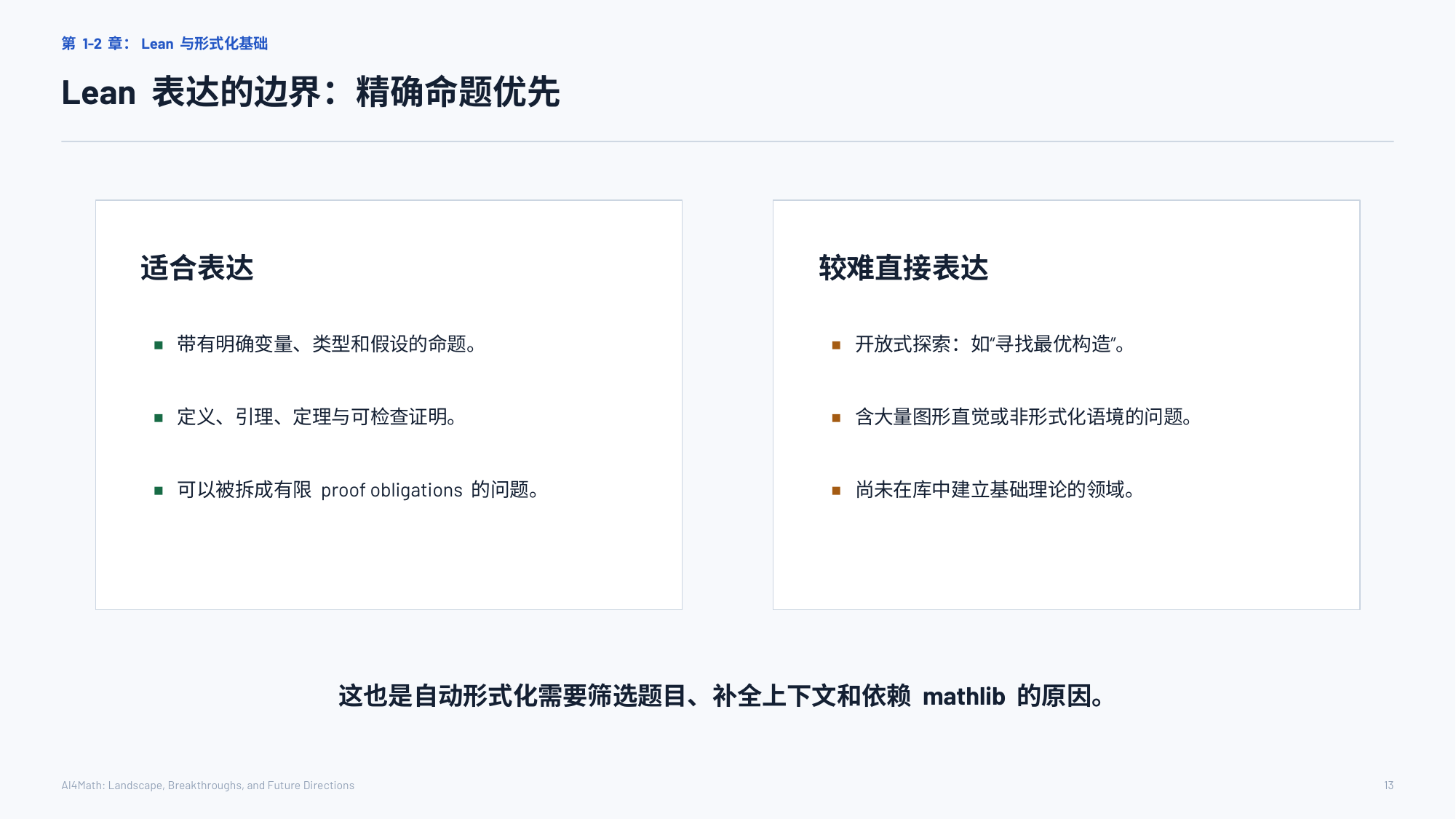

第 1-2 章：Lean 与形式化基础
Lean 表达的边界：精确命题优先

适合表达
较难直接表达
带有明确变量、类型和假设的命题。
开放式探索：如“寻找最优构造”。

定义、引理、定理与可检查证明。
含大量图形直觉或非形式化语境的问题。

可以被拆成有限 proof obligations 的问题。
尚未在库中建立基础理论的领域。

这也是自动形式化需要筛选题目、补全上下文和依赖 mathlib 的原因。
AI4Math: Landscape, Breakthroughs, and Future Directions
13